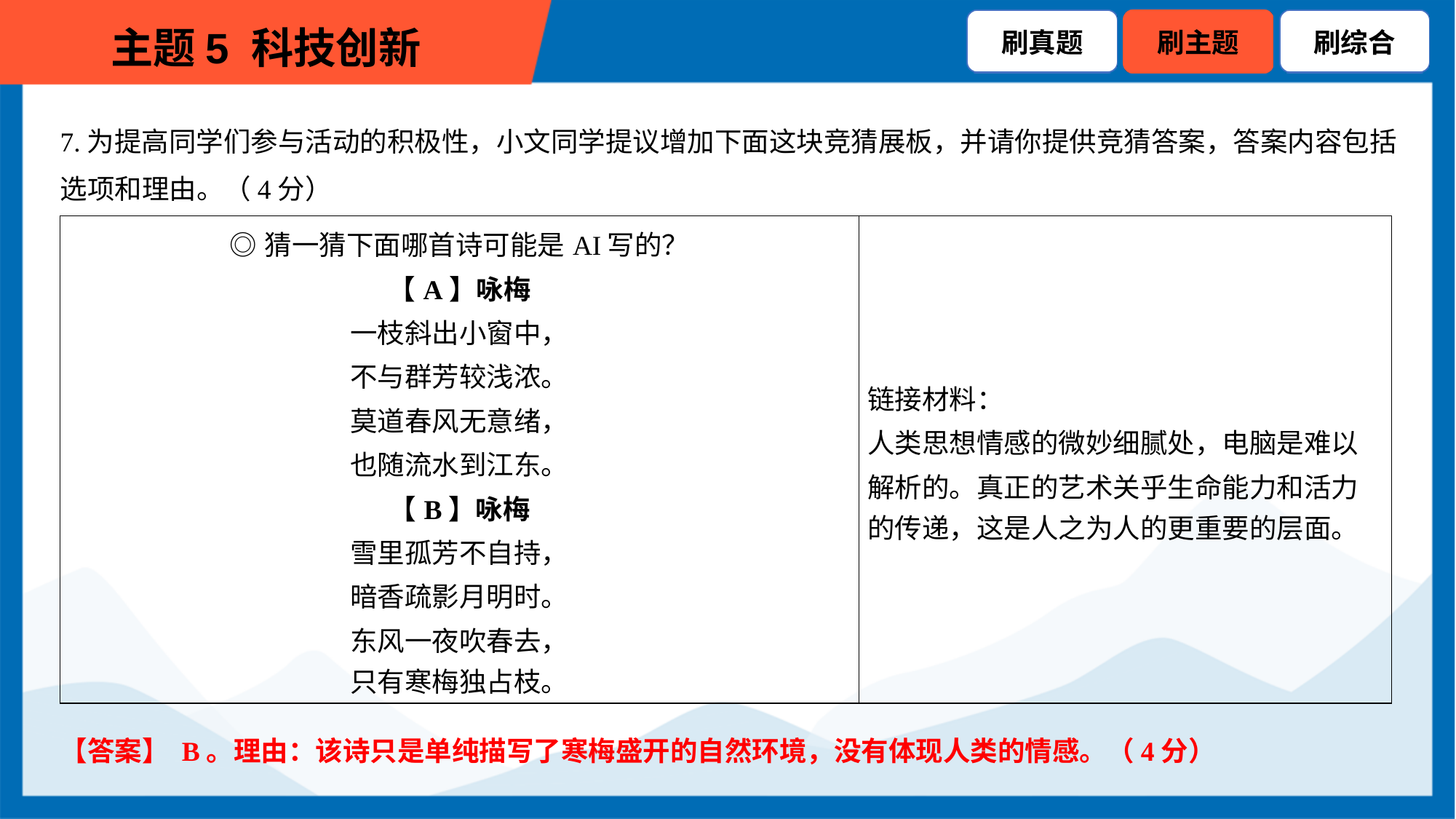

7.为提高同学们参与活动的积极性，小文同学提议增加下面这块竞猜展板，并请你提供竞猜答案，答案内容包括
选项和理由。（4分）
| ◎猜一猜下面哪首诗可能是AI写的？ 【A】咏梅 一枝斜出小窗中， 不与群芳较浅浓。 莫道春风无意绪， 也随流水到江东。 【B】咏梅 雪里孤芳不自持， 暗香疏影月明时。 东风一夜吹春去， 只有寒梅独占枝。 | 链接材料： 人类思想情感的微妙细腻处，电脑是难以 解析的。真正的艺术关乎生命能力和活力 的传递，这是人之为人的更重要的层面。 |
| --- | --- |
【答案】 B。理由：该诗只是单纯描写了寒梅盛开的自然环境，没有体现人类的情感。（4分）